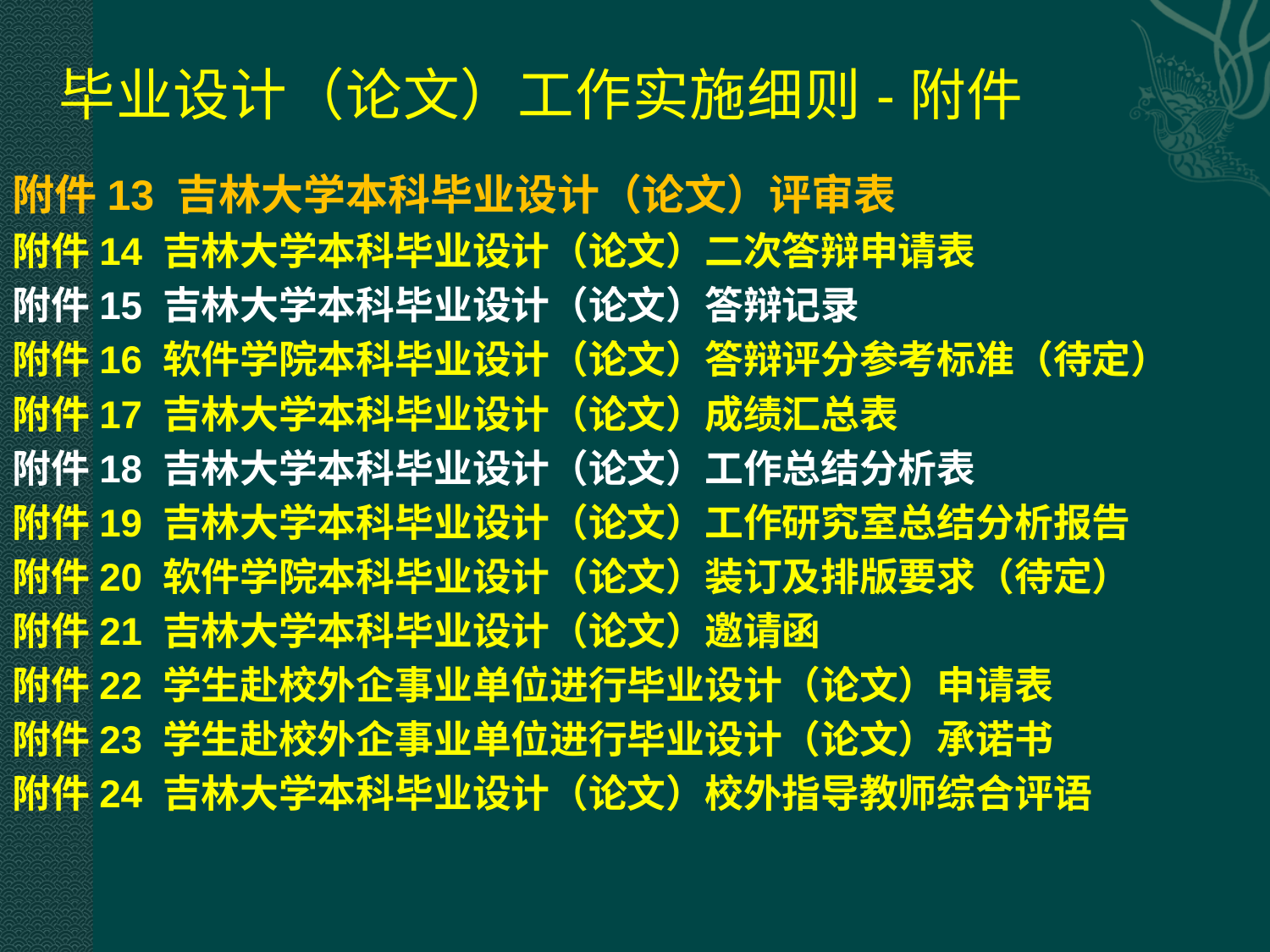

# 毕业设计（论文）工作实施细则-附件
附件13 吉林大学本科毕业设计（论文）评审表
附件14 吉林大学本科毕业设计（论文）二次答辩申请表
附件15 吉林大学本科毕业设计（论文）答辩记录
附件16 软件学院本科毕业设计（论文）答辩评分参考标准（待定）
附件17 吉林大学本科毕业设计（论文）成绩汇总表
附件18 吉林大学本科毕业设计（论文）工作总结分析表
附件19 吉林大学本科毕业设计（论文）工作研究室总结分析报告
附件20 软件学院本科毕业设计（论文）装订及排版要求（待定）
附件21 吉林大学本科毕业设计（论文）邀请函
附件22 学生赴校外企事业单位进行毕业设计（论文）申请表
附件23 学生赴校外企事业单位进行毕业设计（论文）承诺书
附件24 吉林大学本科毕业设计（论文）校外指导教师综合评语